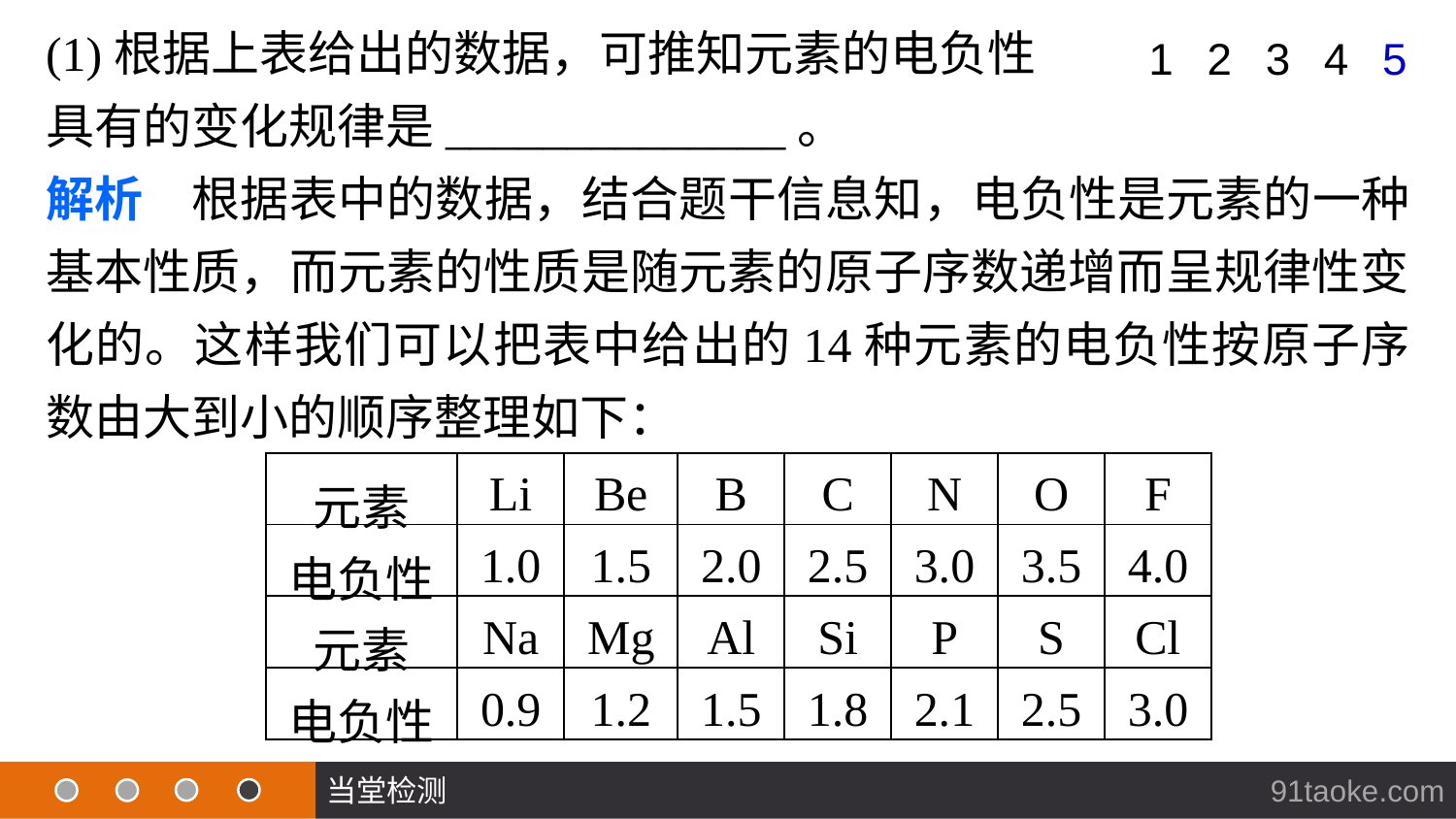

(1)根据上表给出的数据，可推知元素的电负性
具有的变化规律是______________。
解析　根据表中的数据，结合题干信息知，电负性是元素的一种基本性质，而元素的性质是随元素的原子序数递增而呈规律性变化的。这样我们可以把表中给出的14种元素的电负性按原子序数由大到小的顺序整理如下：
1
2
3
4
5
| 元素 | Li | Be | B | C | N | O | F |
| --- | --- | --- | --- | --- | --- | --- | --- |
| 电负性 | 1.0 | 1.5 | 2.0 | 2.5 | 3.0 | 3.5 | 4.0 |
| 元素 | Na | Mg | Al | Si | P | S | Cl |
| 电负性 | 0.9 | 1.2 | 1.5 | 1.8 | 2.1 | 2.5 | 3.0 |